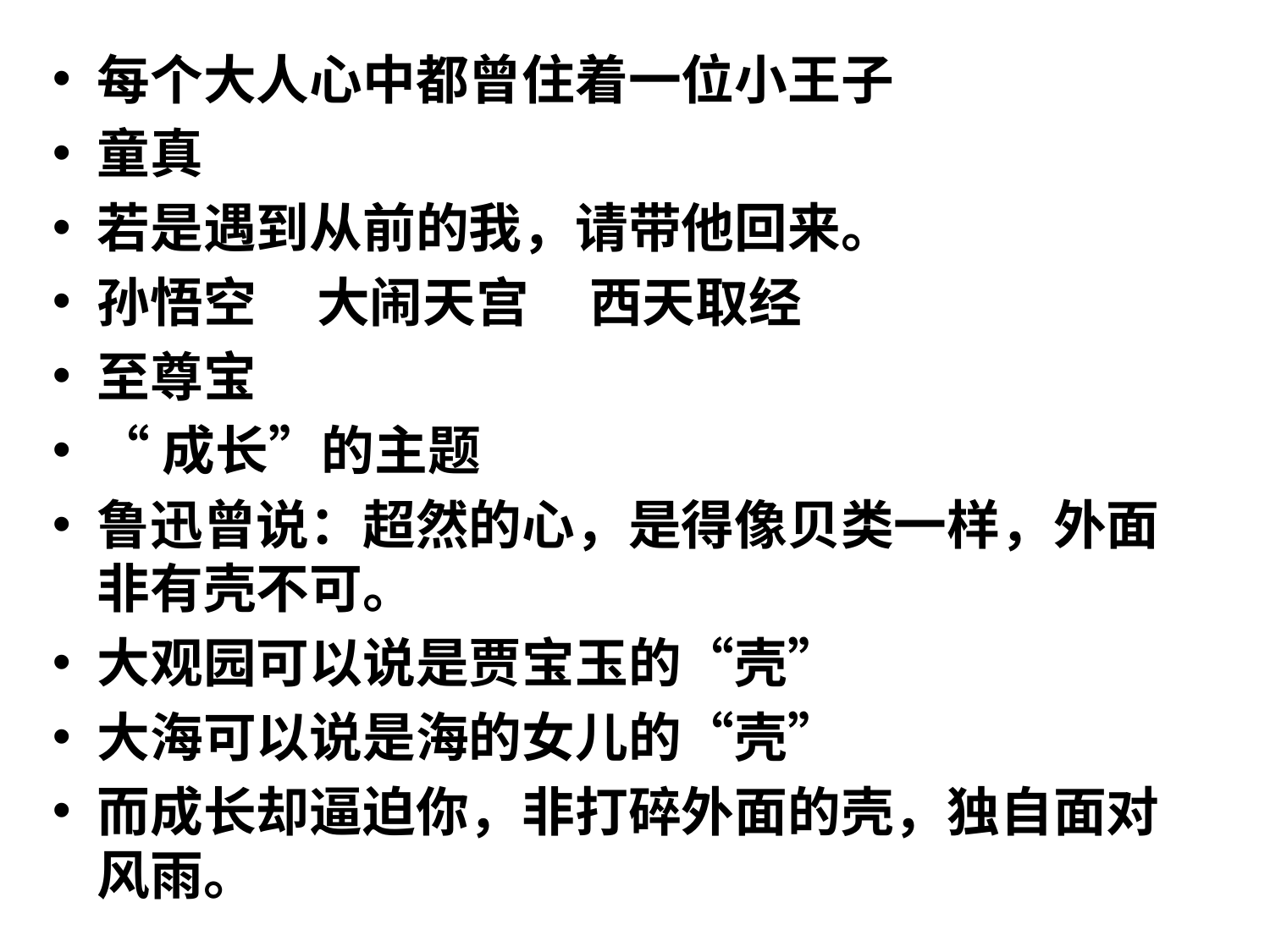

#
每个大人心中都曾住着一位小王子
童真
若是遇到从前的我，请带他回来。
孙悟空     大闹天宫     西天取经
至尊宝
“成长”的主题
鲁迅曾说：超然的心，是得像贝类一样，外面非有壳不可。
大观园可以说是贾宝玉的“壳”
大海可以说是海的女儿的“壳”
而成长却逼迫你，非打碎外面的壳，独自面对风雨。